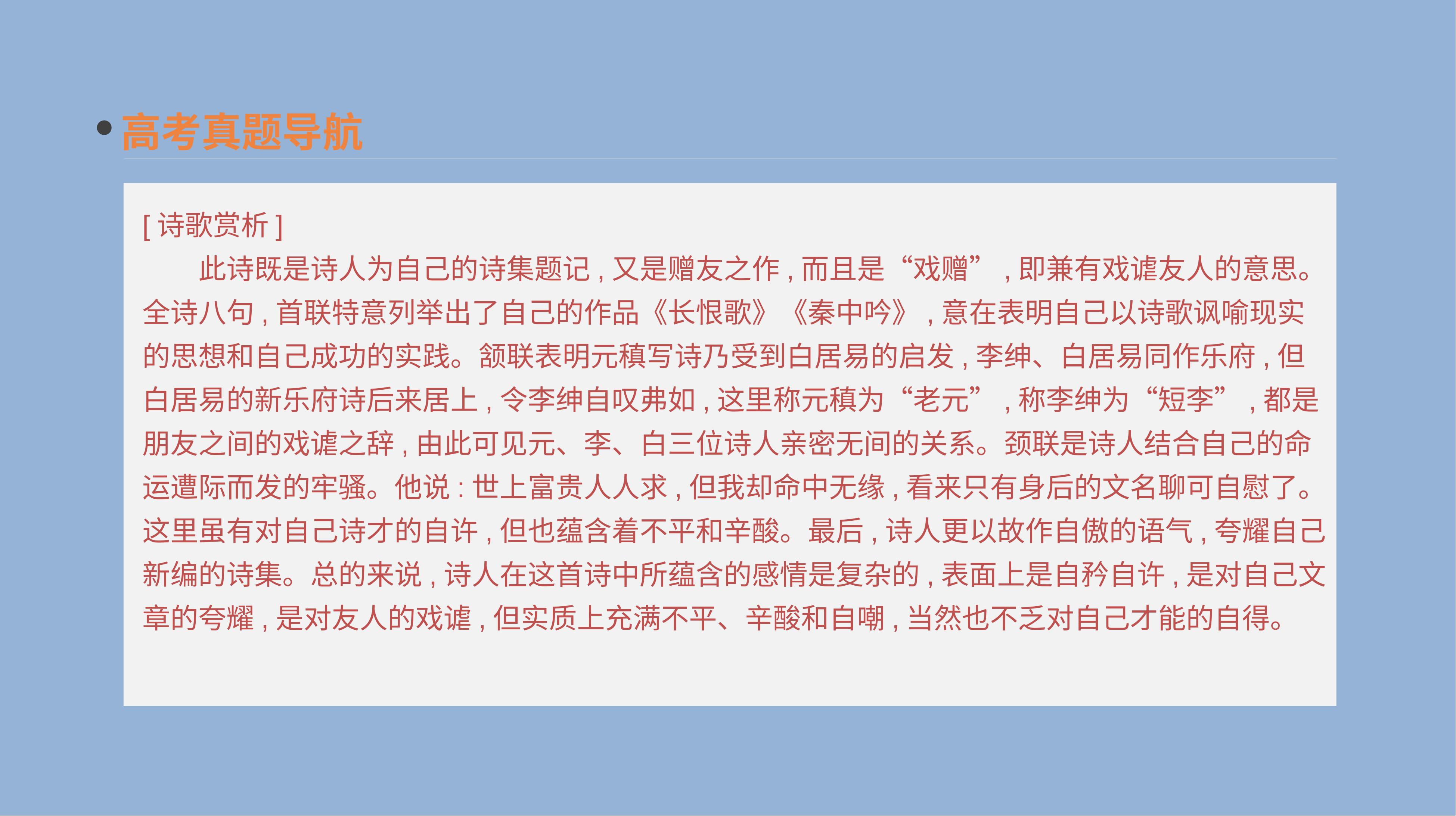

高考真题导航

[诗歌赏析]
　　此诗既是诗人为自己的诗集题记,又是赠友之作,而且是“戏赠”,即兼有戏谑友人的意思。全诗八句,首联特意列举出了自己的作品《长恨歌》《秦中吟》,意在表明自己以诗歌讽喻现实的思想和自己成功的实践。颔联表明元稹写诗乃受到白居易的启发,李绅、白居易同作乐府,但白居易的新乐府诗后来居上,令李绅自叹弗如,这里称元稹为“老元”,称李绅为“短李”,都是朋友之间的戏谑之辞,由此可见元、李、白三位诗人亲密无间的关系。颈联是诗人结合自己的命运遭际而发的牢骚。他说:世上富贵人人求,但我却命中无缘,看来只有身后的文名聊可自慰了。这里虽有对自己诗才的自许,但也蕴含着不平和辛酸。最后,诗人更以故作自傲的语气,夸耀自己新编的诗集。总的来说,诗人在这首诗中所蕴含的感情是复杂的,表面上是自矜自许,是对自己文章的夸耀,是对友人的戏谑,但实质上充满不平、辛酸和自嘲,当然也不乏对自己才能的自得。